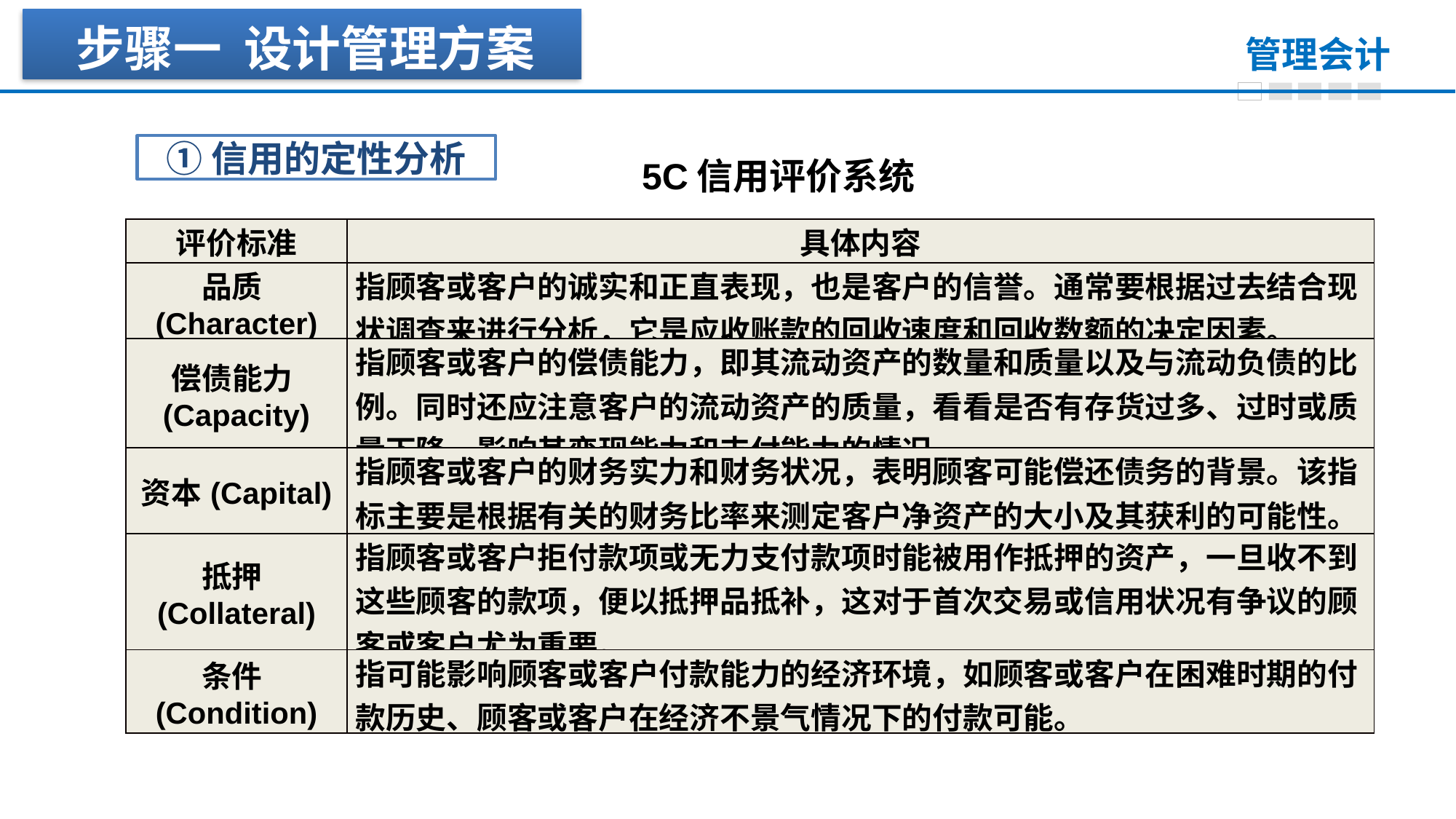

步骤一  设计管理方案
①信用的定性分析
  5C信用评价系统
| 评价标准 | 具体内容 |
| --- | --- |
| 品质(Character) | 指顾客或客户的诚实和正直表现，也是客户的信誉。通常要根据过去结合现状调查来进行分析，它是应收账款的回收速度和回收数额的决定因素。 |
| 偿债能力(Capacity) | 指顾客或客户的偿债能力，即其流动资产的数量和质量以及与流动负债的比例。同时还应注意客户的流动资产的质量，看看是否有存货过多、过时或质量下降，影响其变现能力和支付能力的情况。 |
| 资本(Capital) | 指顾客或客户的财务实力和财务状况，表明顾客可能偿还债务的背景。该指标主要是根据有关的财务比率来测定客户净资产的大小及其获利的可能性。 |
| 抵押(Collateral) | 指顾客或客户拒付款项或无力支付款项时能被用作抵押的资产，一旦收不到这些顾客的款项，便以抵押品抵补，这对于首次交易或信用状况有争议的顾客或客户尤为重要。 |
| 条件(Condition) | 指可能影响顾客或客户付款能力的经济环境，如顾客或客户在困难时期的付款历史、顾客或客户在经济不景气情况下的付款可能。 |